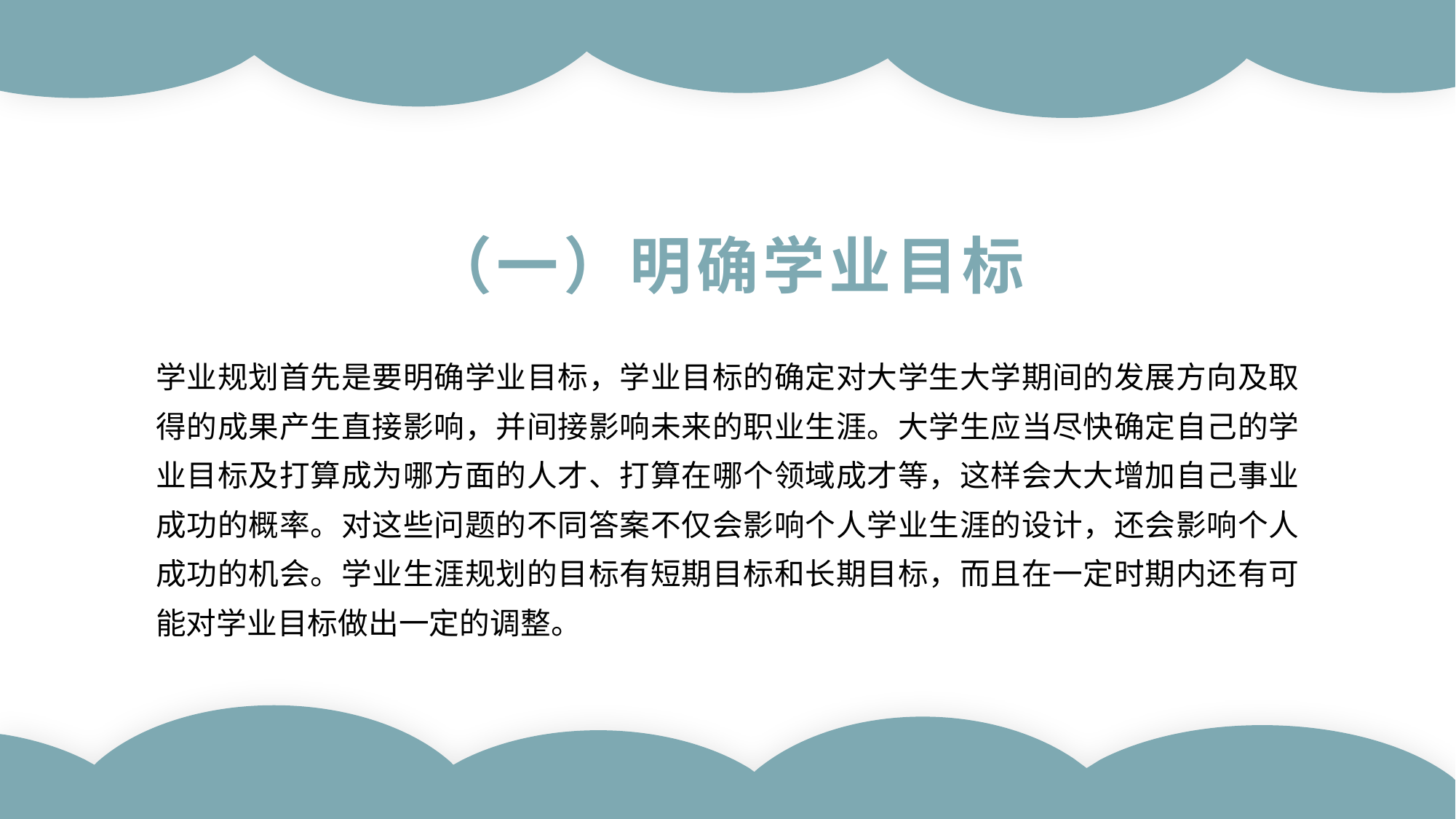

（一）明确学业目标
学业规划首先是要明确学业目标，学业目标的确定对大学生大学期间的发展方向及取得的成果产生直接影响，并间接影响未来的职业生涯。大学生应当尽快确定自己的学业目标及打算成为哪方面的人才、打算在哪个领域成才等，这样会大大增加自己事业成功的概率。对这些问题的不同答案不仅会影响个人学业生涯的设计，还会影响个人成功的机会。学业生涯规划的目标有短期目标和长期目标，而且在一定时期内还有可能对学业目标做出一定的调整。